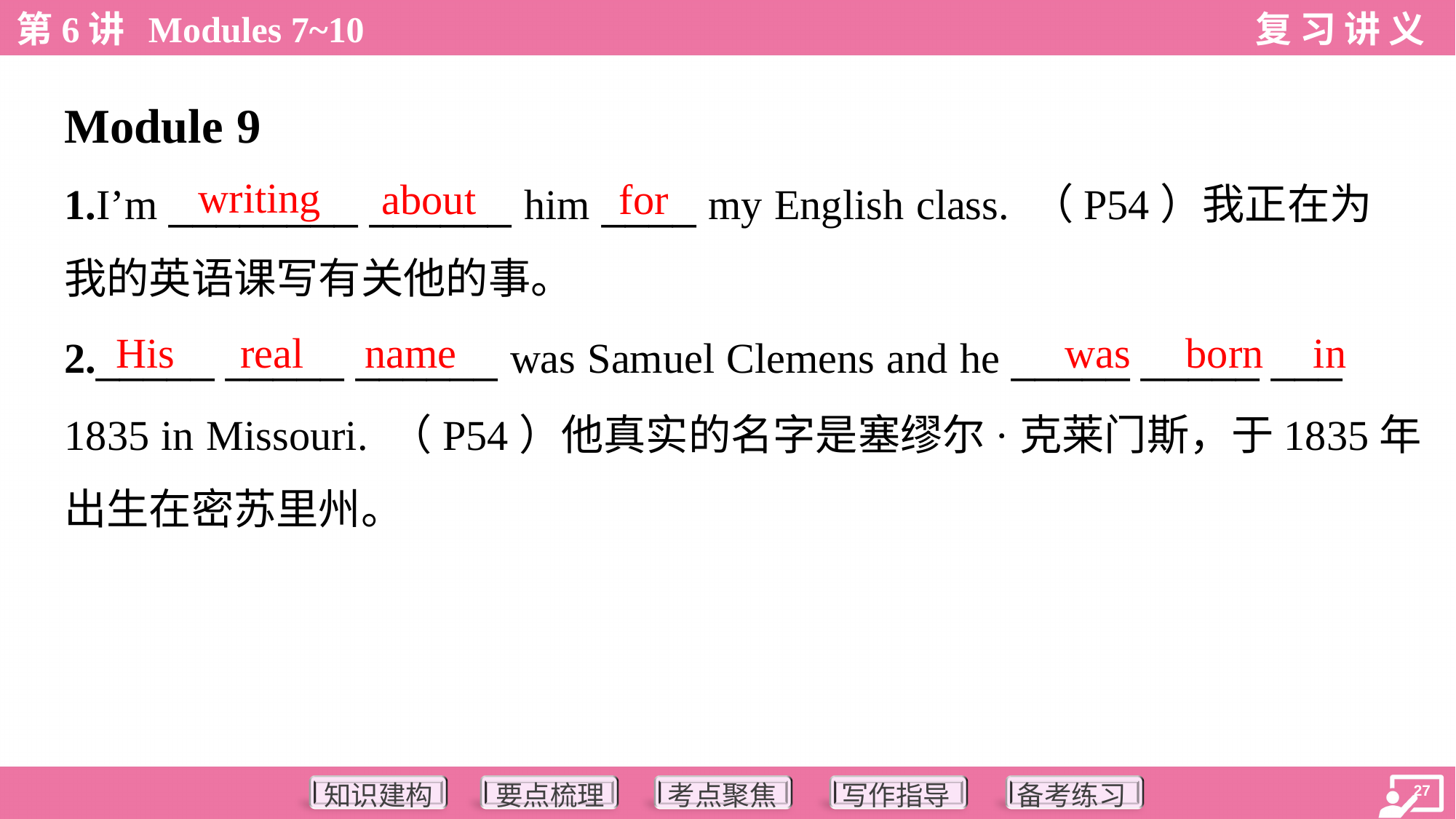

Module 9
writing
about
for
1.I’m ________ ______ him ____ my English class. （P54）我正在为
我的英语课写有关他的事。
His
real
name
was
born
in
2._____ _____ ______ was Samuel Clemens and he _____ _____ ___
1835 in Missouri. （P54）他真实的名字是塞缪尔·克莱门斯，于1835年
出生在密苏里州。